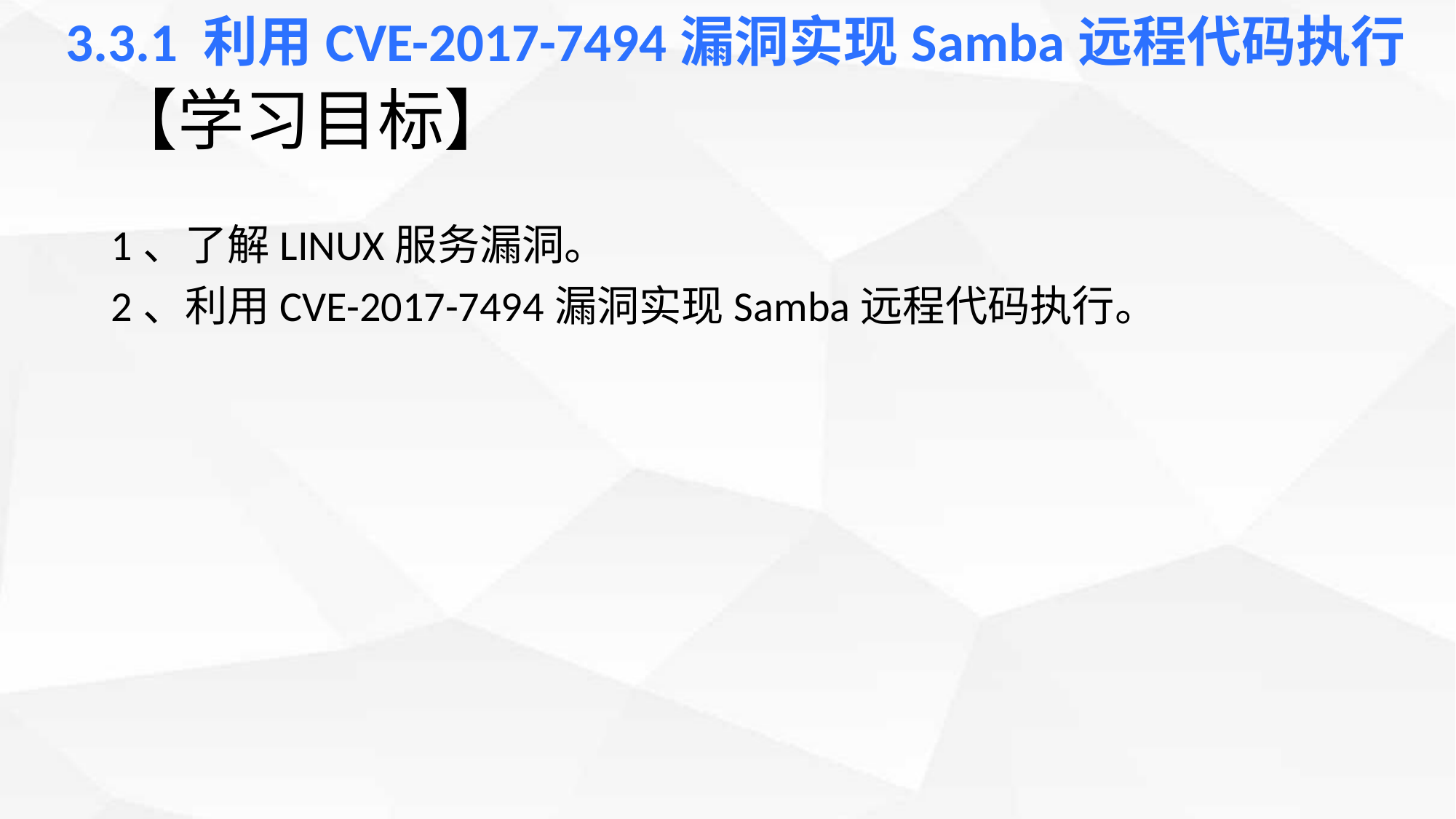

3.3.1 利用CVE-2017-7494漏洞实现Samba远程代码执行
# 【学习目标】
1、了解LINUX服务漏洞。
2、利用CVE-2017-7494漏洞实现Samba远程代码执行。